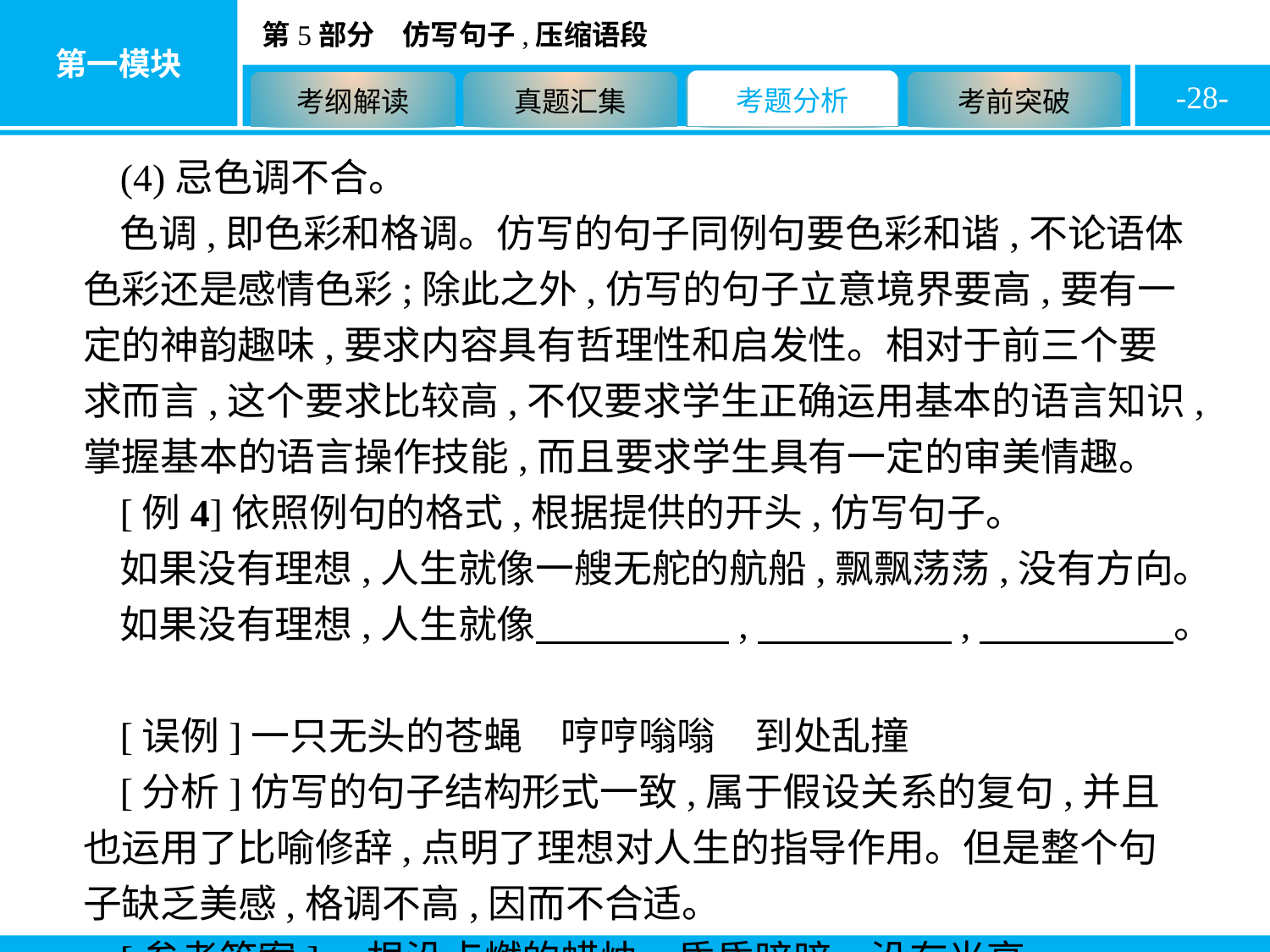

-28-
(4)忌色调不合。
色调,即色彩和格调。仿写的句子同例句要色彩和谐,不论语体色彩还是感情色彩;除此之外,仿写的句子立意境界要高,要有一定的神韵趣味,要求内容具有哲理性和启发性。相对于前三个要求而言,这个要求比较高,不仅要求学生正确运用基本的语言知识,掌握基本的语言操作技能,而且要求学生具有一定的审美情趣。
[例4]依照例句的格式,根据提供的开头,仿写句子。
如果没有理想,人生就像一艘无舵的航船,飘飘荡荡,没有方向。
如果没有理想,人生就像　　　　　,　　　　　,　　　　　。
[误例]一只无头的苍蝇　哼哼嗡嗡　到处乱撞
[分析]仿写的句子结构形式一致,属于假设关系的复句,并且也运用了比喻修辞,点明了理想对人生的指导作用。但是整个句子缺乏美感,格调不高,因而不合适。
[参考答案]一根没点燃的蜡烛　昏昏暗暗　没有光亮